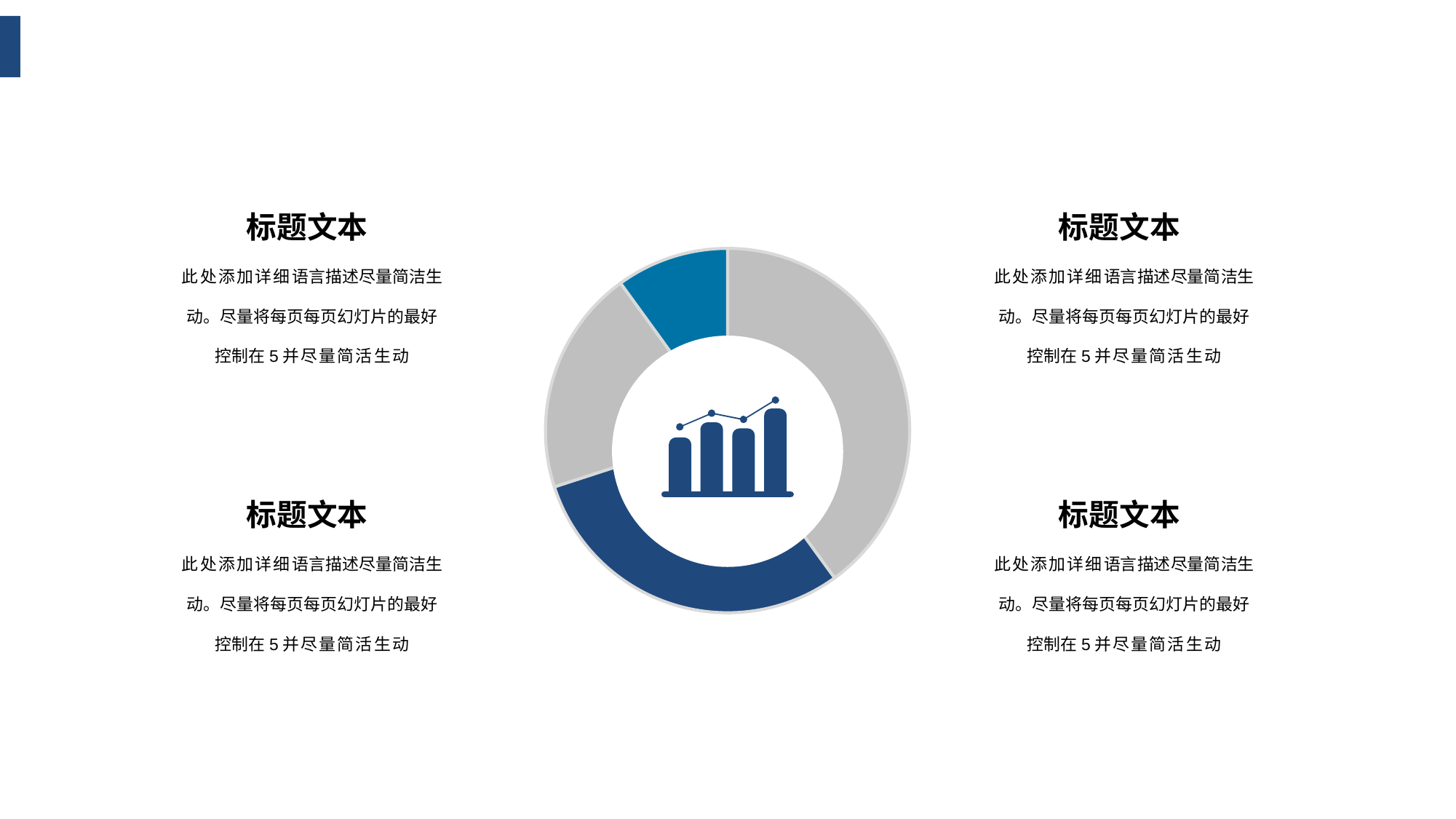

成功项目展示
标题文本
标题文本

### Chart

| Category | 销售额 |
|---|---|
| 第一季度 | 40.0 |
| 第二季度 | 30.0 |
| 第三季度 | 20.0 |
| 第四季度 | 10.0 |
此处添加详细语言描述尽量简洁生动。尽量将每页每页幻灯片的最好控制在5并尽量简活生动
此处添加详细语言描述尽量简洁生动。尽量将每页每页幻灯片的最好控制在5并尽量简活生动

标题文本
标题文本
此处添加详细语言描述尽量简洁生动。尽量将每页每页幻灯片的最好控制在5并尽量简活生动
此处添加详细语言描述尽量简洁生动。尽量将每页每页幻灯片的最好控制在5并尽量简活生动